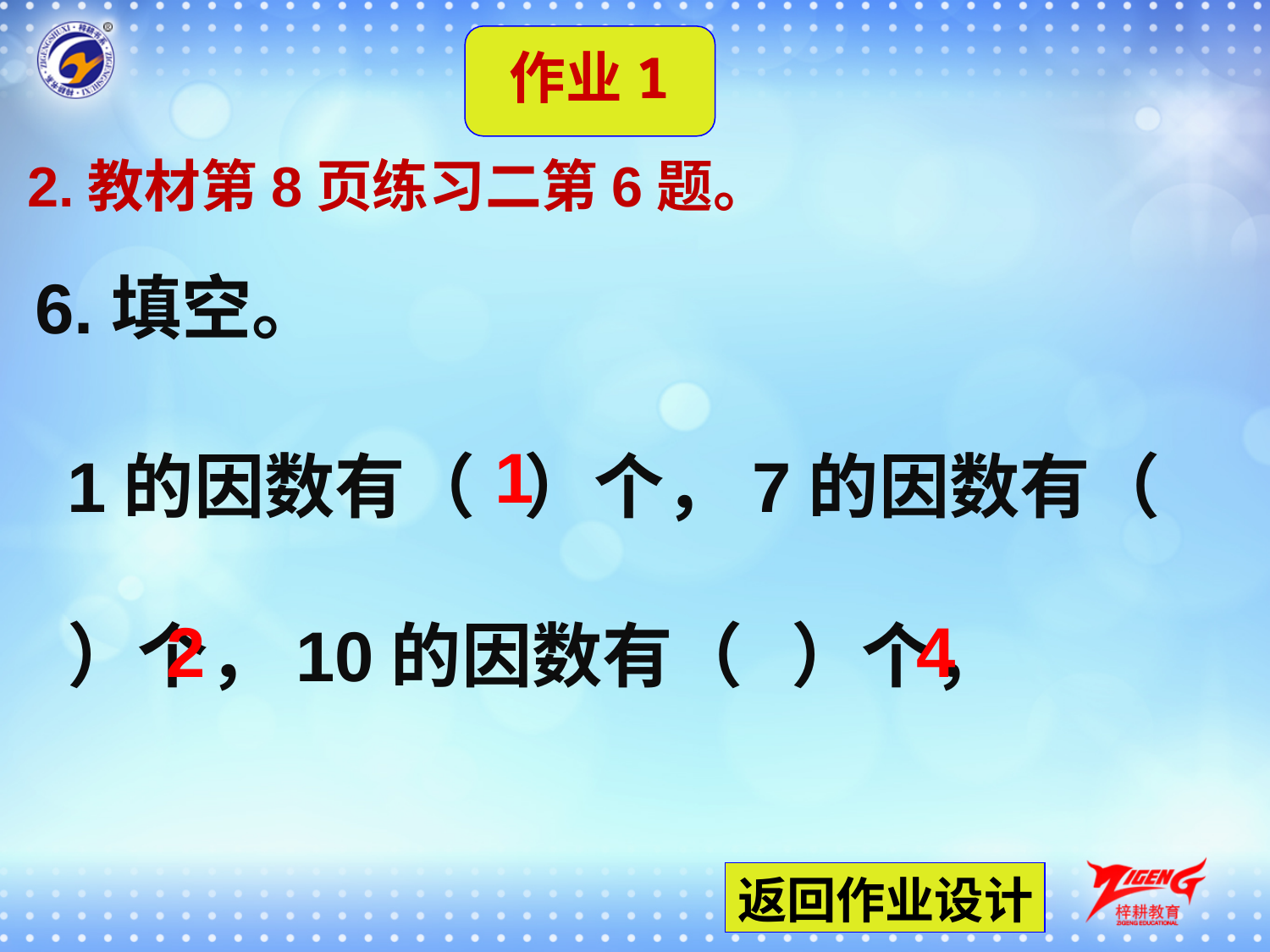

作业1
2.教材第8页练习二第6题。
6.填空。
1
1的因数有（   ）个，7的因数有（   ）个，10的因数有（   ）个，
2
4

返回作业设计